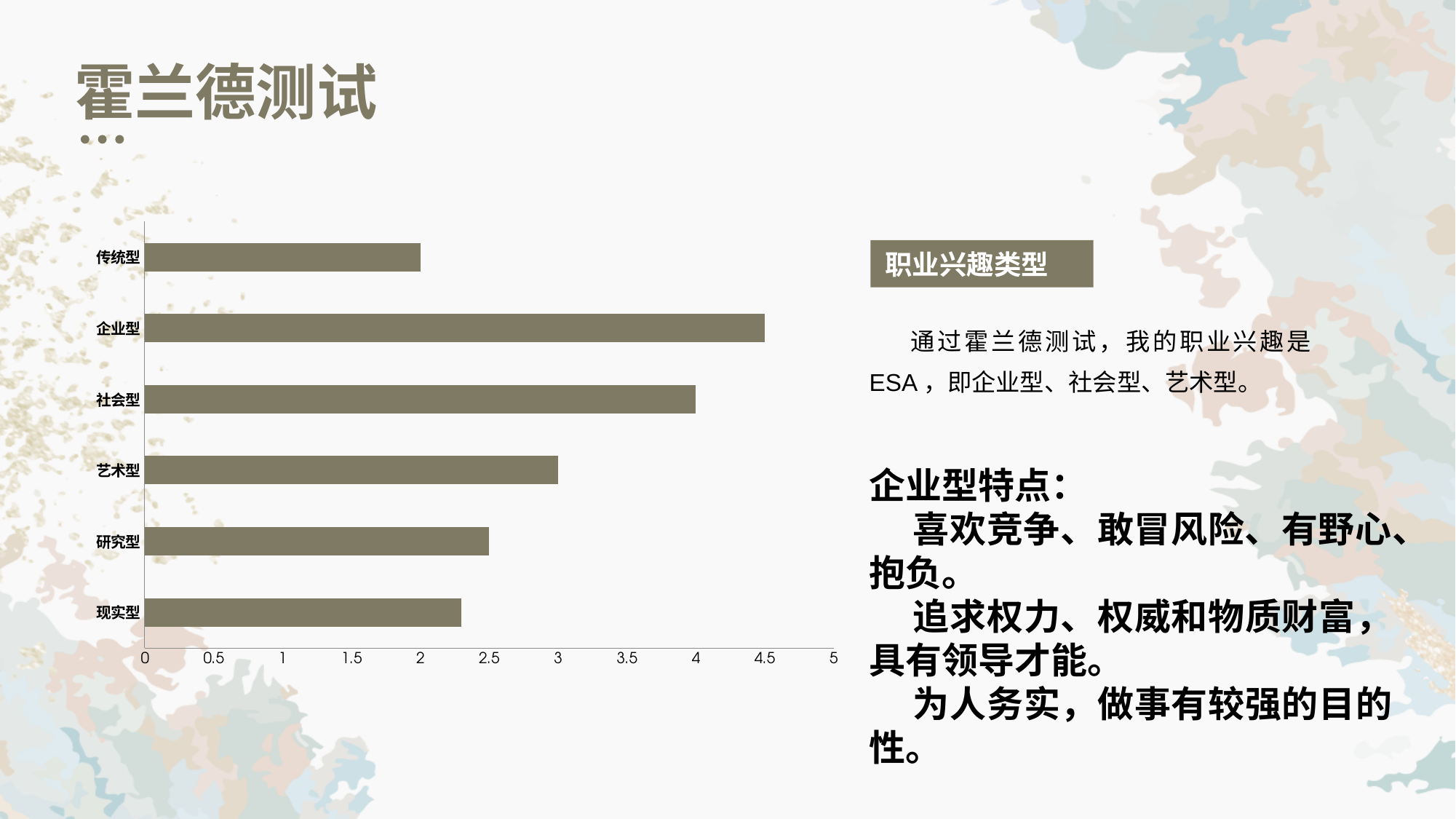

霍兰德测试

### Chart

| Category | 系列 1 |
|---|---|
| 现实型 | 2.3 |
| 研究型 | 2.5 |
| 艺术型 | 3.0 |
| 社会型 | 4.0 |
| 企业型 | 4.5 |
| 传统型 | 2.0 |
职业兴趣类型
    通过霍兰德测试，我的职业兴趣是ESA，即企业型、社会型、艺术型。

企业型特点：
    喜欢竞争、敢冒风险、有野心、抱负。
    追求权力、权威和物质财富，具有领导才能。
    为人务实，做事有较强的目的性。